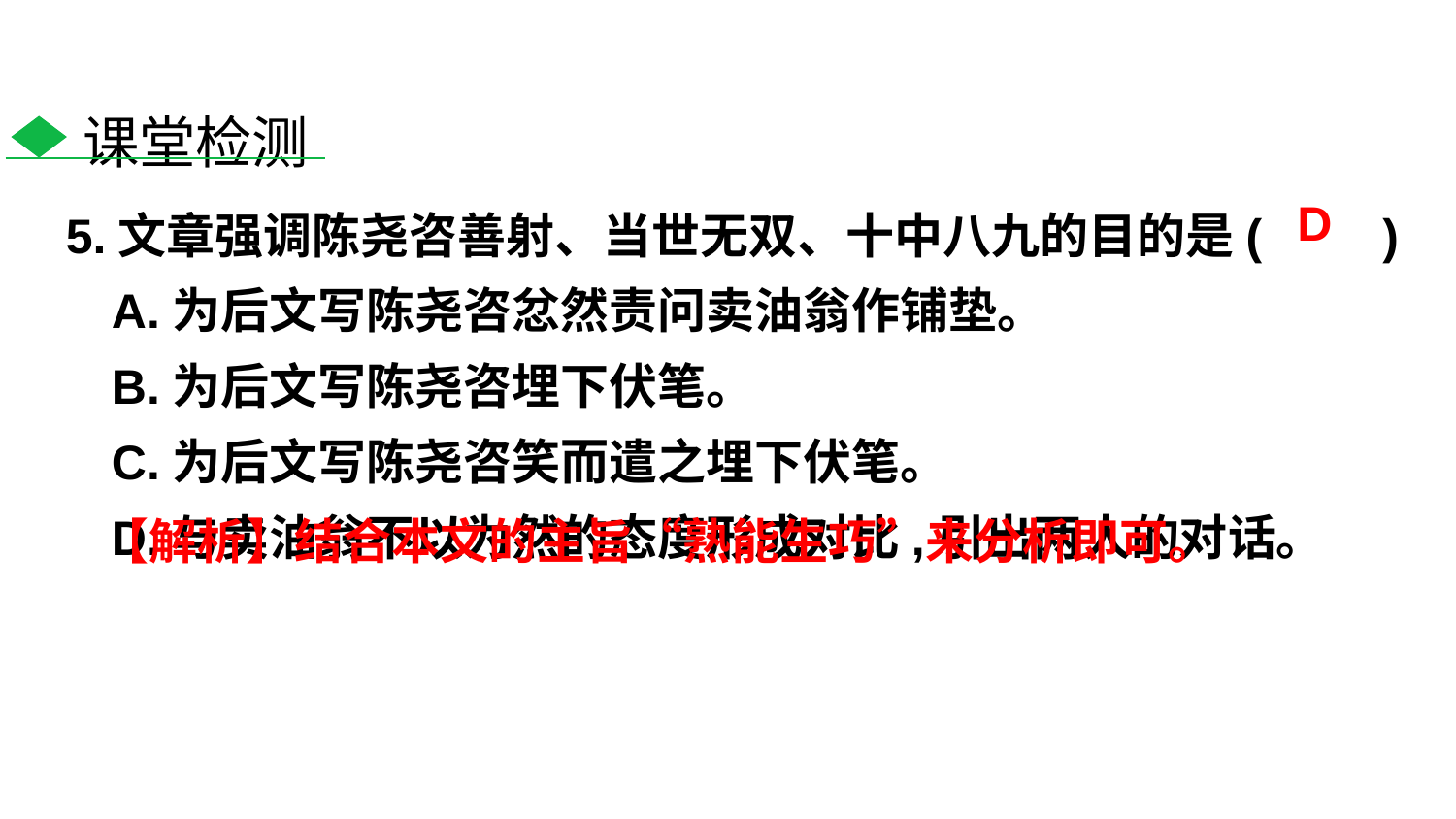

课堂检测

5.文章强调陈尧咨善射、当世无双、十中八九的目的是(　　)
D
A.为后文写陈尧咨忿然责问卖油翁作铺垫。
B.为后文写陈尧咨埋下伏笔。
C.为后文写陈尧咨笑而遣之埋下伏笔。
D.与卖油翁不以为然的态度形成对比,引出两人的对话。
【解析】结合本文的主旨“熟能生巧”来分析即可。